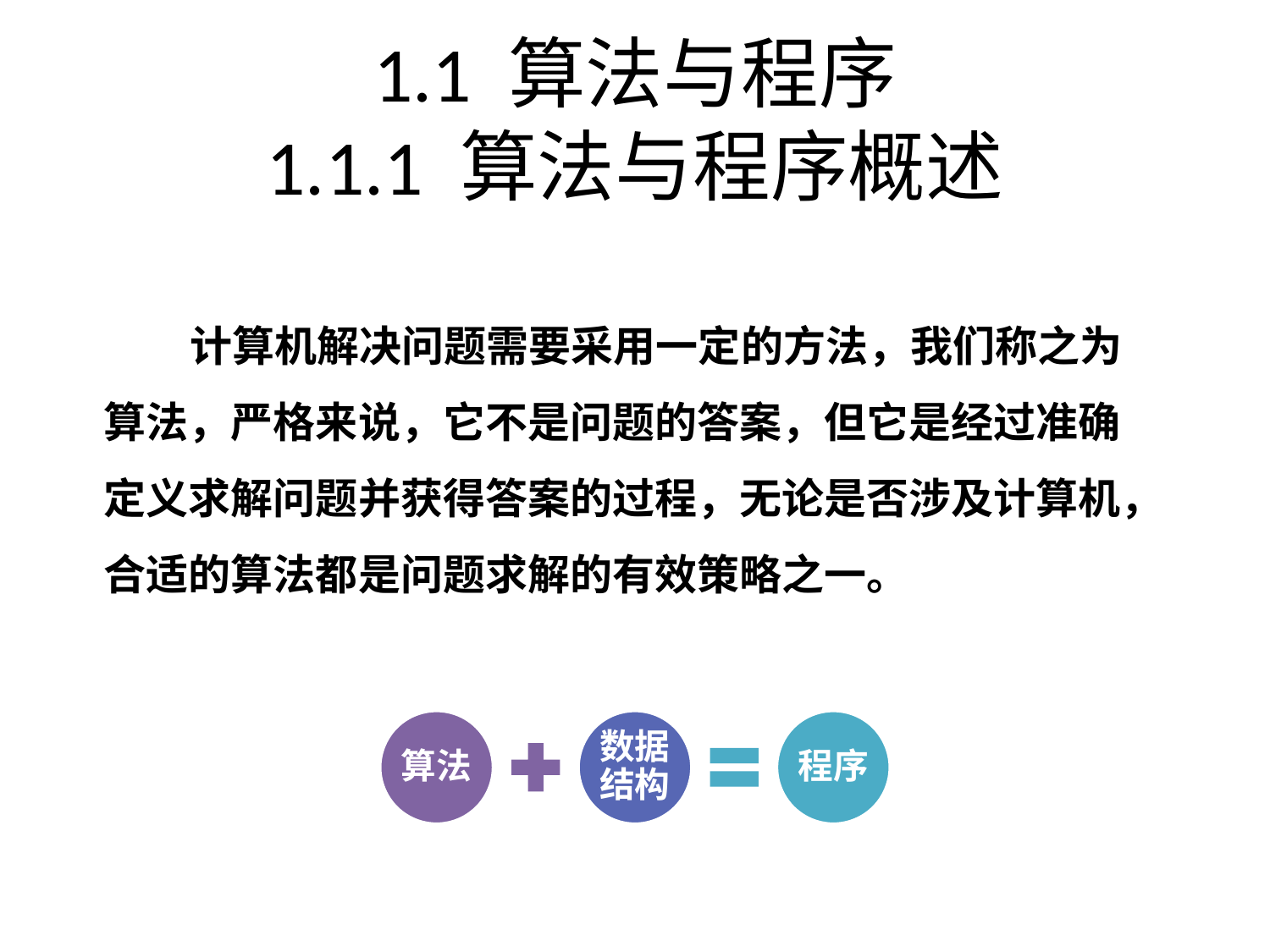

# 1.1 算法与程序 1.1.1 算法与程序概述
        计算机解决问题需要采用一定的方法，我们称之为算法，严格来说，它不是问题的答案，但它是经过准确定义求解问题并获得答案的过程，无论是否涉及计算机，合适的算法都是问题求解的有效策略之一。
算法

数据结构

程序